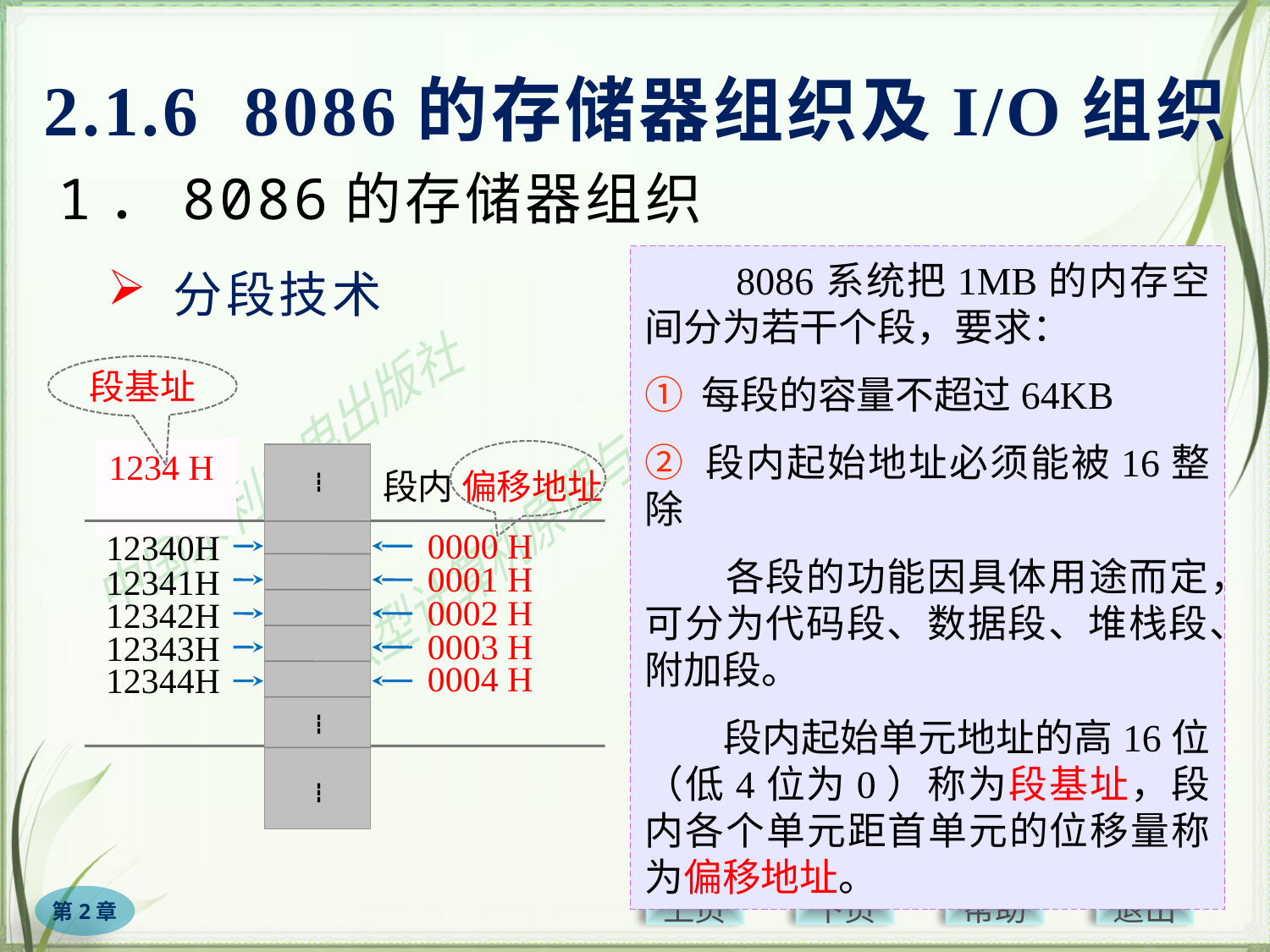

2.1.6  8086的存储器组织及I/O组织
1．8086的存储器组织
　　8086系统把1MB的内存空间分为若干个段，要求：
① 每段的容量不超过64KB
② 段内起始地址必须能被16整除
　　各段的功能因具体用途而定，可分为代码段、数据段、堆栈段、附加段。
　　段内起始单元地址的高16位（低4位为0）称为段基址，段内各个单元距首单元的位移量称为偏移地址。

物理地址与逻辑地址：
　　在8086系统中，每个存储单元都可以用两种地址表示：
物理地址（20位）：内存中信息存储的实际地址。
逻辑地址（段基址:偏移地址）（16位）：允许在程序中编排的地址。
# 分段技术
段基址

段内 偏移地址

┇

┇

┇

物理地址
1234 H
12340H
12341H
12342H
12343H
12344H
0000 H
0001 H
0002 H
0003 H
0004 H